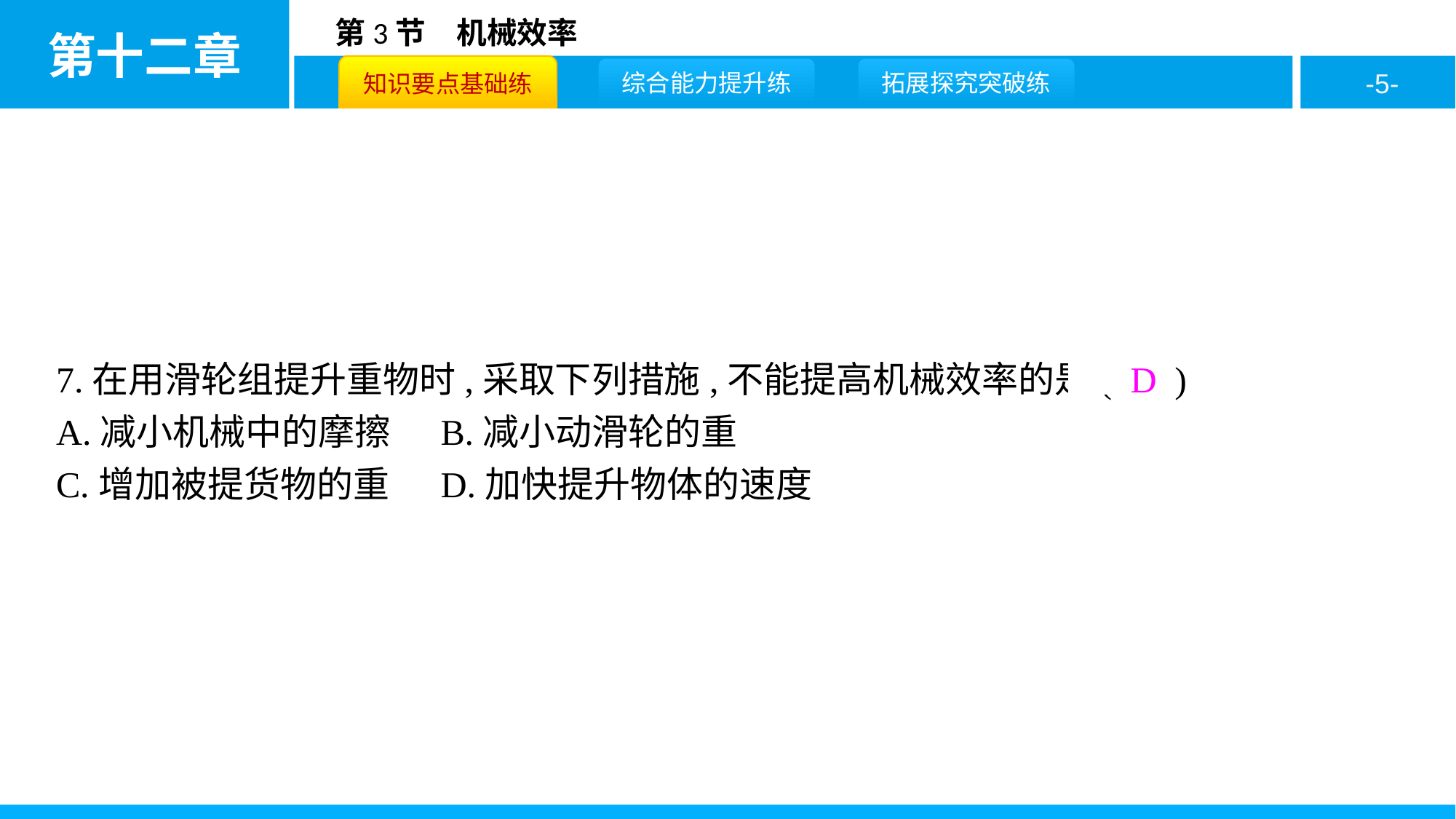

7.在用滑轮组提升重物时,采取下列措施,不能提高机械效率的是(  D  )
A.减小机械中的摩擦	B.减小动滑轮的重
C.增加被提货物的重	D.加快提升物体的速度